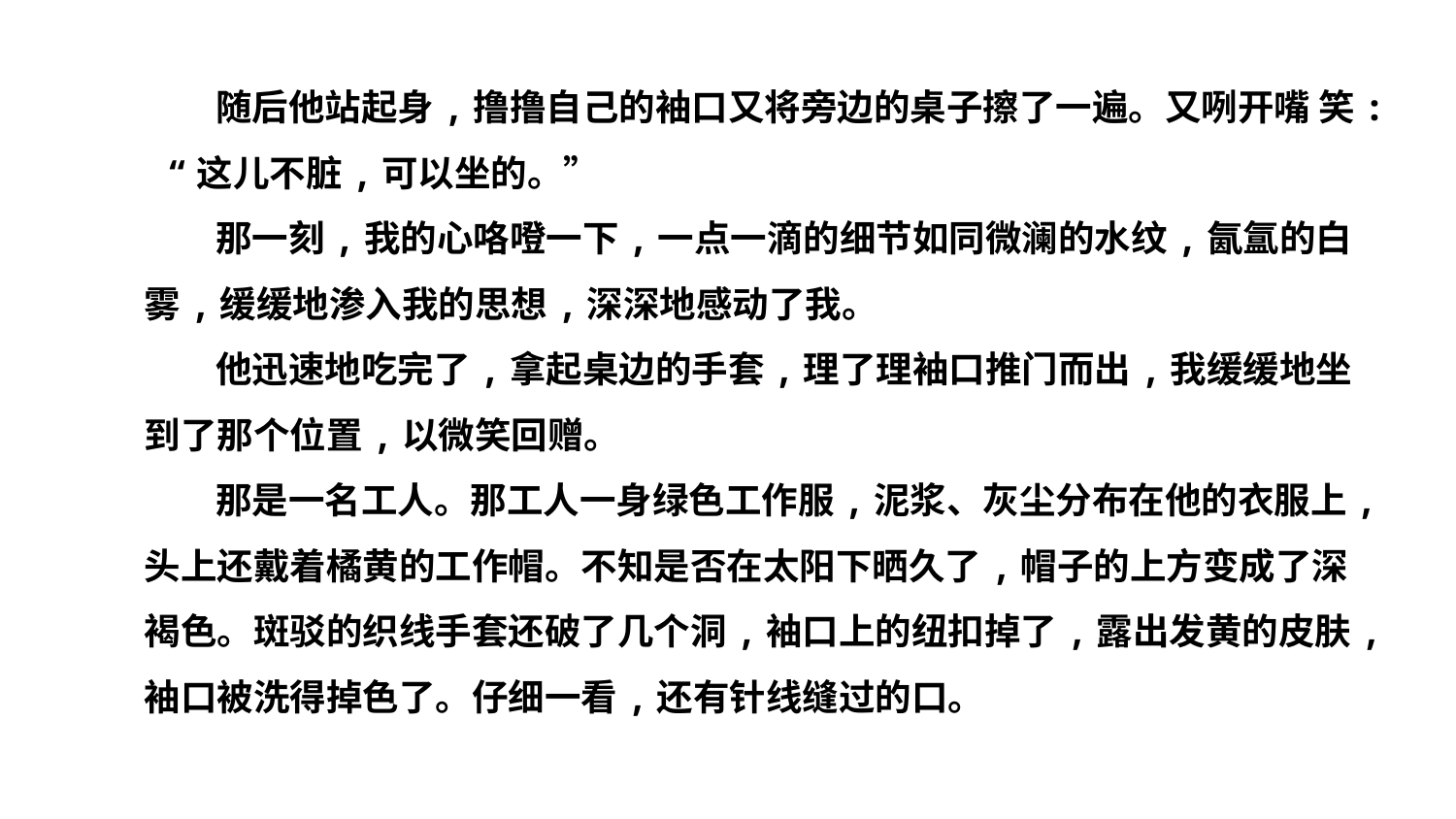

随后他站起身,撸撸自己的袖口又将旁边的桌子擦了一遍。又咧开嘴 笑: “这儿不脏,可以坐的。”
那一刻,我的心咯噔一下,一点一滴的细节如同微澜的水纹,氤氲的白 雾,缓缓地渗入我的思想,深深地感动了我。
他迅速地吃完了,拿起桌边的手套,理了理袖口推门而出,我缓缓地坐到了那个位置,以微笑回赠。
那是一名工人。那工人一身绿色工作服,泥浆、灰尘分布在他的衣服上,头上还戴着橘黄的工作帽。不知是否在太阳下晒久了,帽子的上方变成了深褐色。斑驳的织线手套还破了几个洞,袖口上的纽扣掉了,露出发黄的皮肤,袖口被洗得掉色了。仔细一看,还有针线缝过的口。